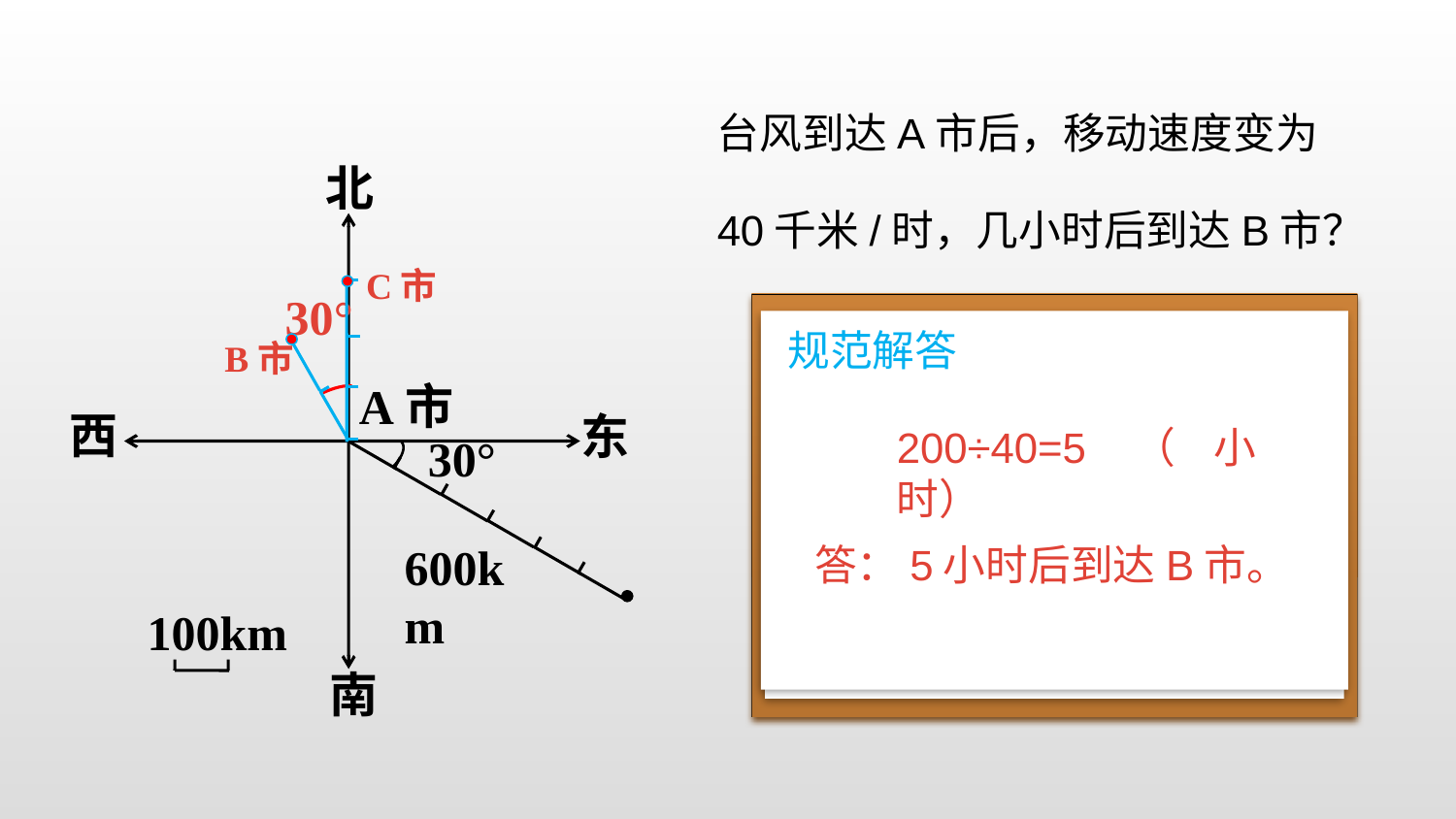

台风到达A市后，移动速度变为
40千米/时，几小时后到达B市？

北

西
东
南
C市

30°

B市

A市
30°

600km

100km

.
规范解答
200÷40=5（小时）
答：5小时后到达B市。